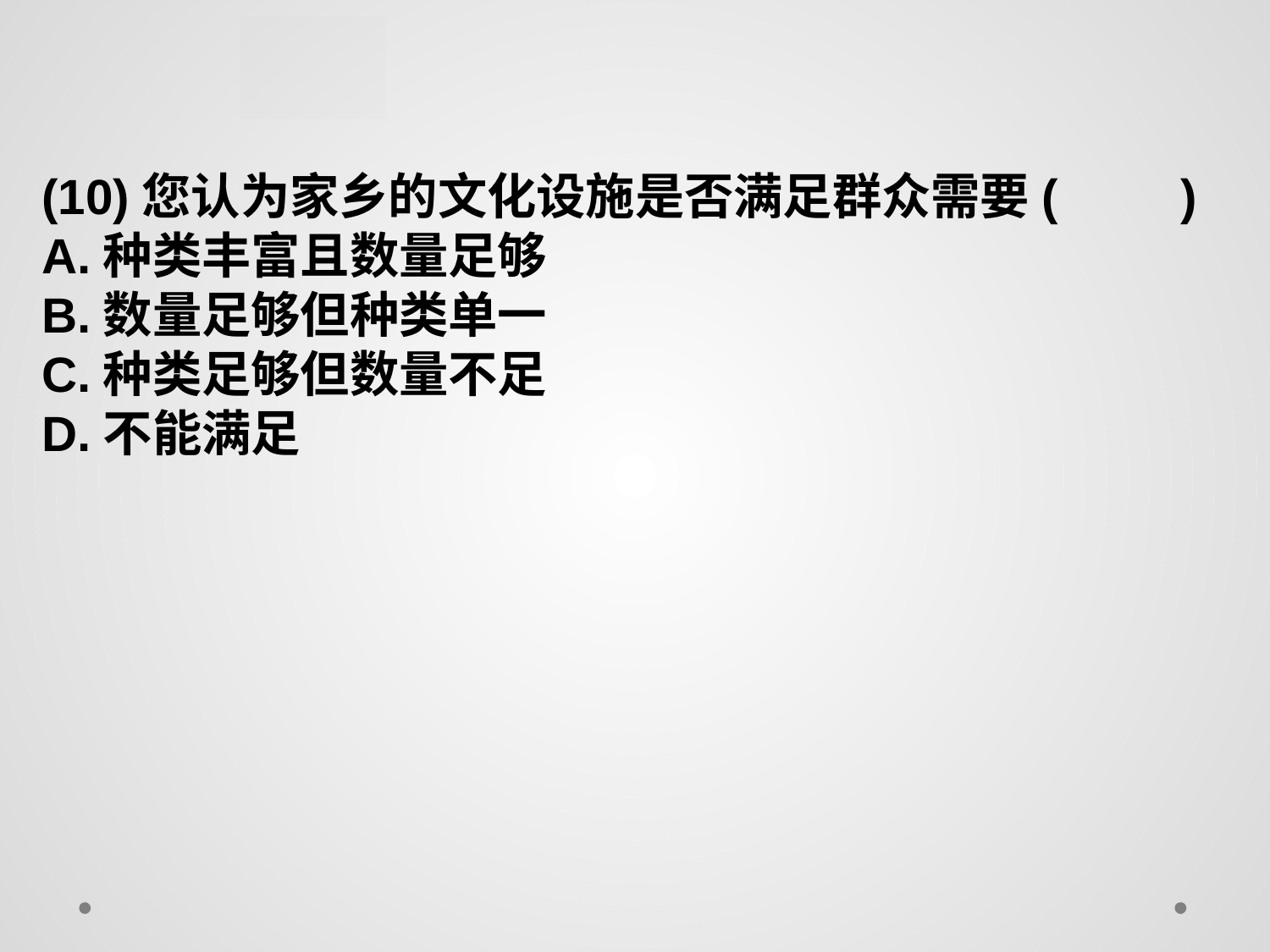

(10)您认为家乡的文化设施是否满足群众需要(　　)
A.种类丰富且数量足够
B.数量足够但种类单一
C.种类足够但数量不足
D.不能满足